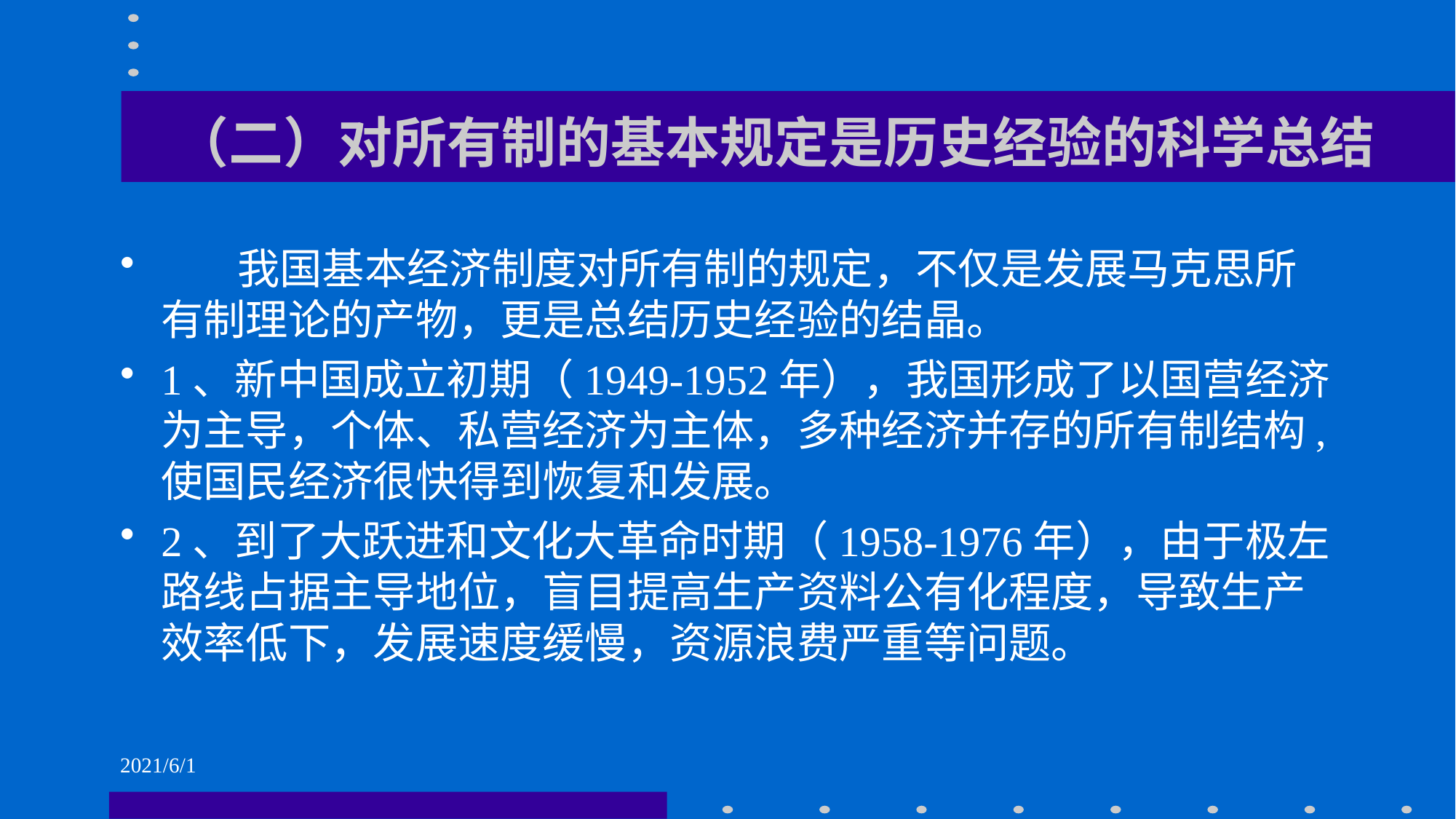

# （二）对所有制的基本规定是历史经验的科学总结
       我国基本经济制度对所有制的规定，不仅是发展马克思所有制理论的产物，更是总结历史经验的结晶。
1、新中国成立初期（1949-1952年），我国形成了以国营经济为主导，个体、私营经济为主体，多种经济并存的所有制结构,使国民经济很快得到恢复和发展。
2、到了大跃进和文化大革命时期（1958-1976年），由于极左路线占据主导地位，盲目提高生产资料公有化程度，导致生产效率低下，发展速度缓慢，资源浪费严重等问题。
2021/6/1